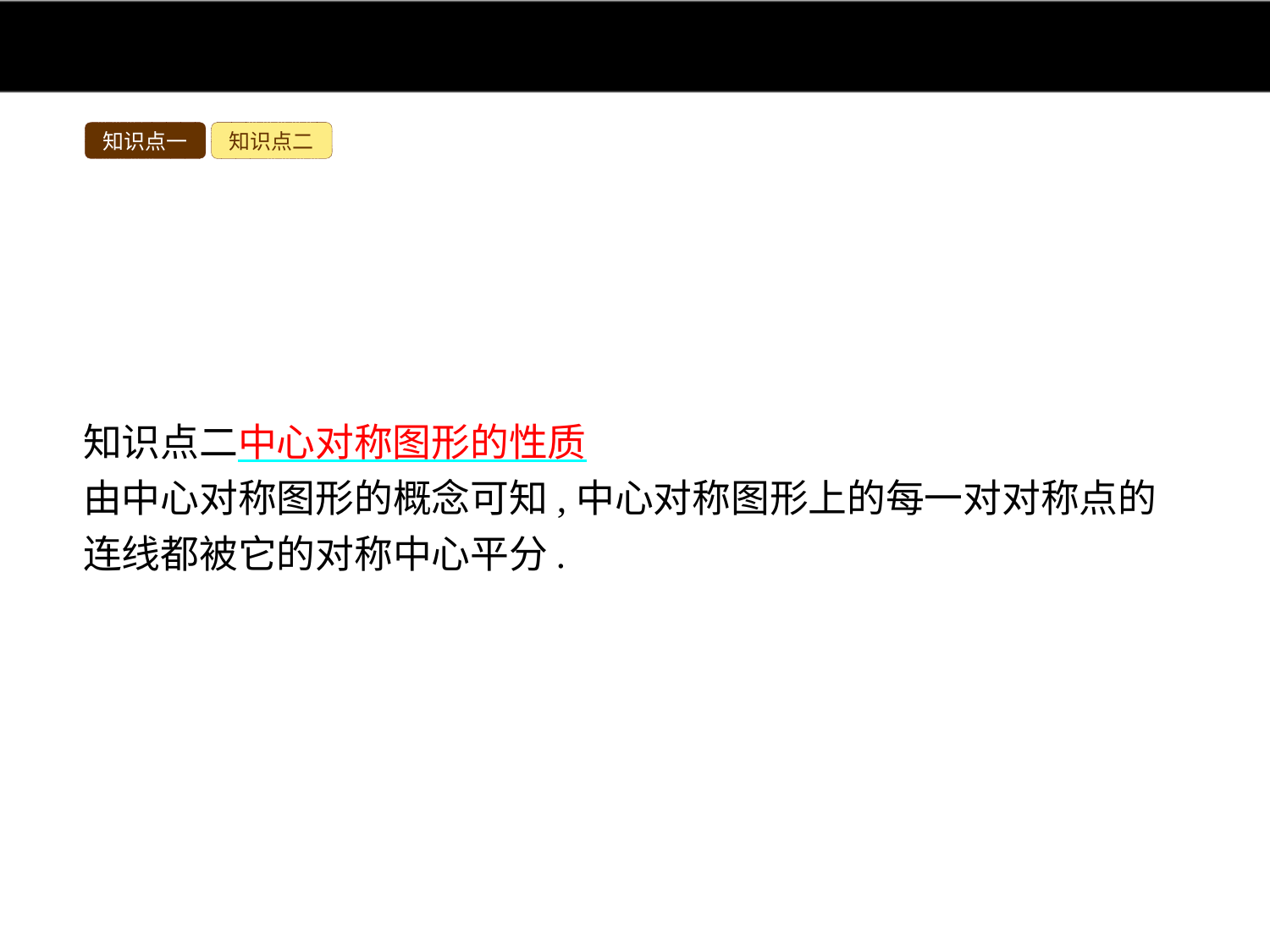

知识点一
知识点二
知识点二中心对称图形的性质
由中心对称图形的概念可知,中心对称图形上的每一对对称点的连线都被它的对称中心平分.